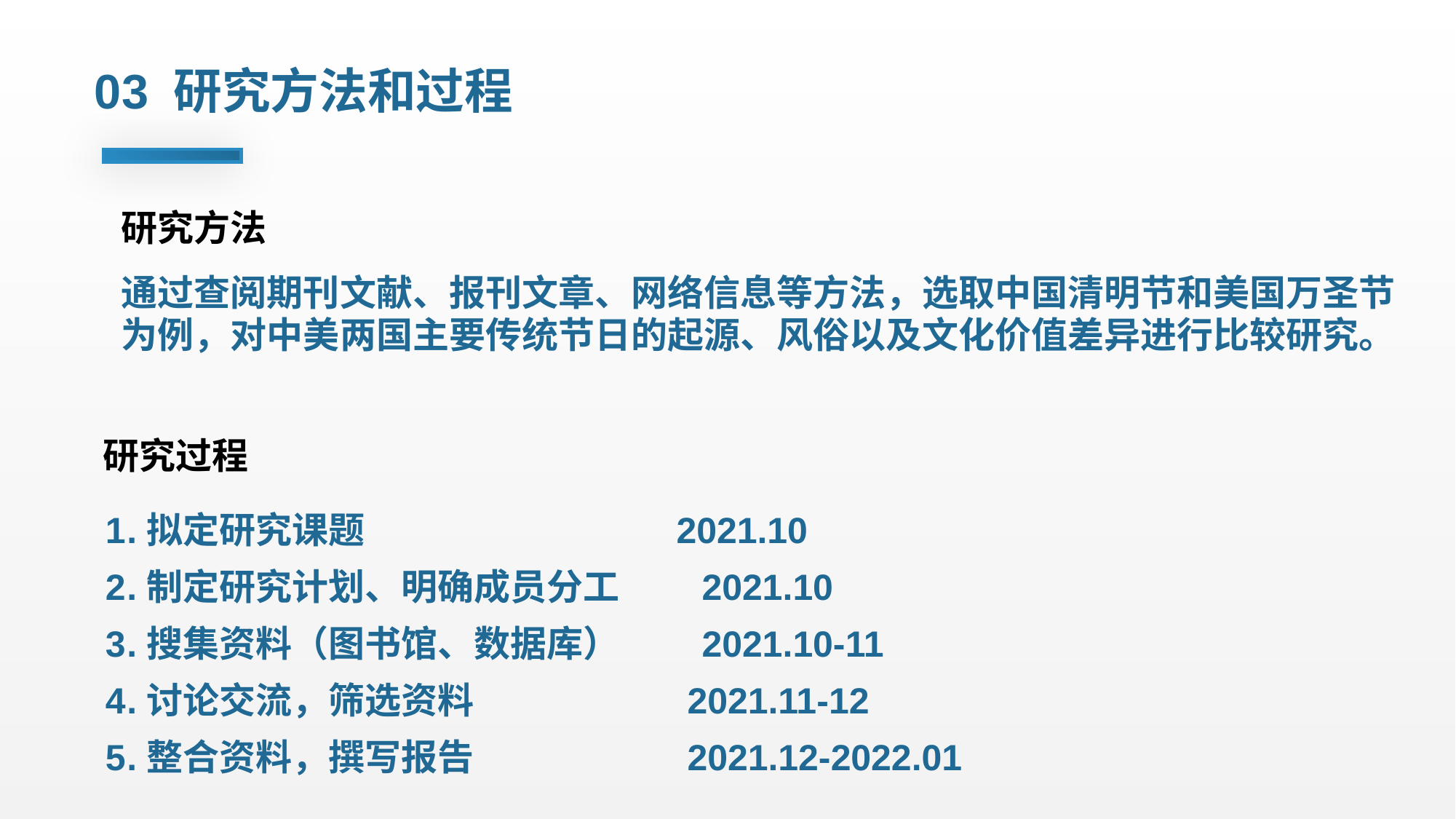

03 研究方法和过程

研究方法
通过查阅期刊文献、报刊文章、网络信息等方法，选取中国清明节和美国万圣节为例，对中美两国主要传统节日的起源、风俗以及文化价值差异进行比较研究。
研究过程
拟定研究课题                                     2021.10
制定研究计划、明确成员分工         2021.10
搜集资料（图书馆、数据库）         2021.10-11
讨论交流，筛选资料                         2021.11-12
整合资料，撰写报告                         2021.12-2022.01